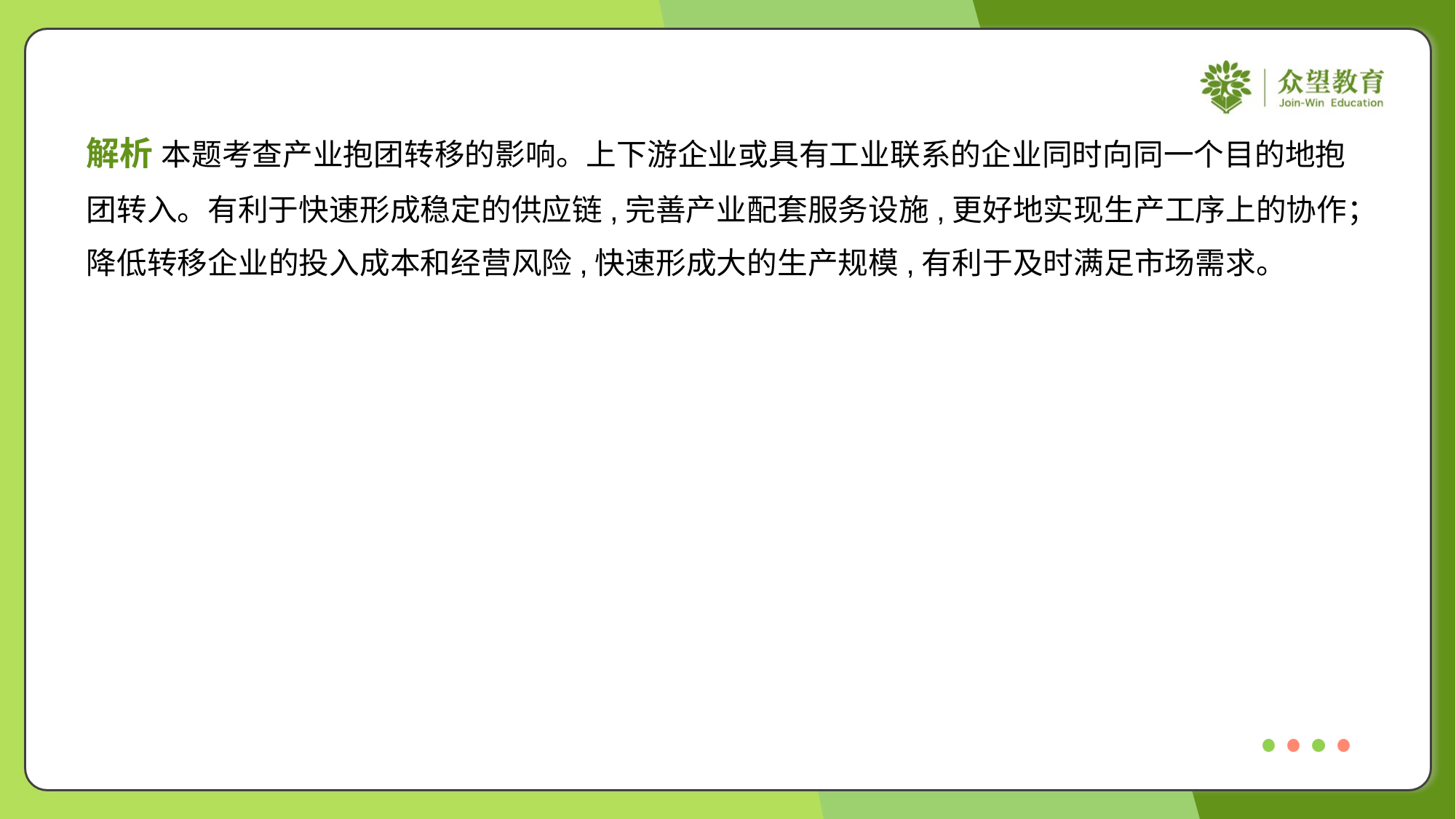

解析 本题考查产业抱团转移的影响。上下游企业或具有工业联系的企业同时向同一个目的地抱
团转入。有利于快速形成稳定的供应链,完善产业配套服务设施,更好地实现生产工序上的协作；
降低转移企业的投入成本和经营风险,快速形成大的生产规模,有利于及时满足市场需求。